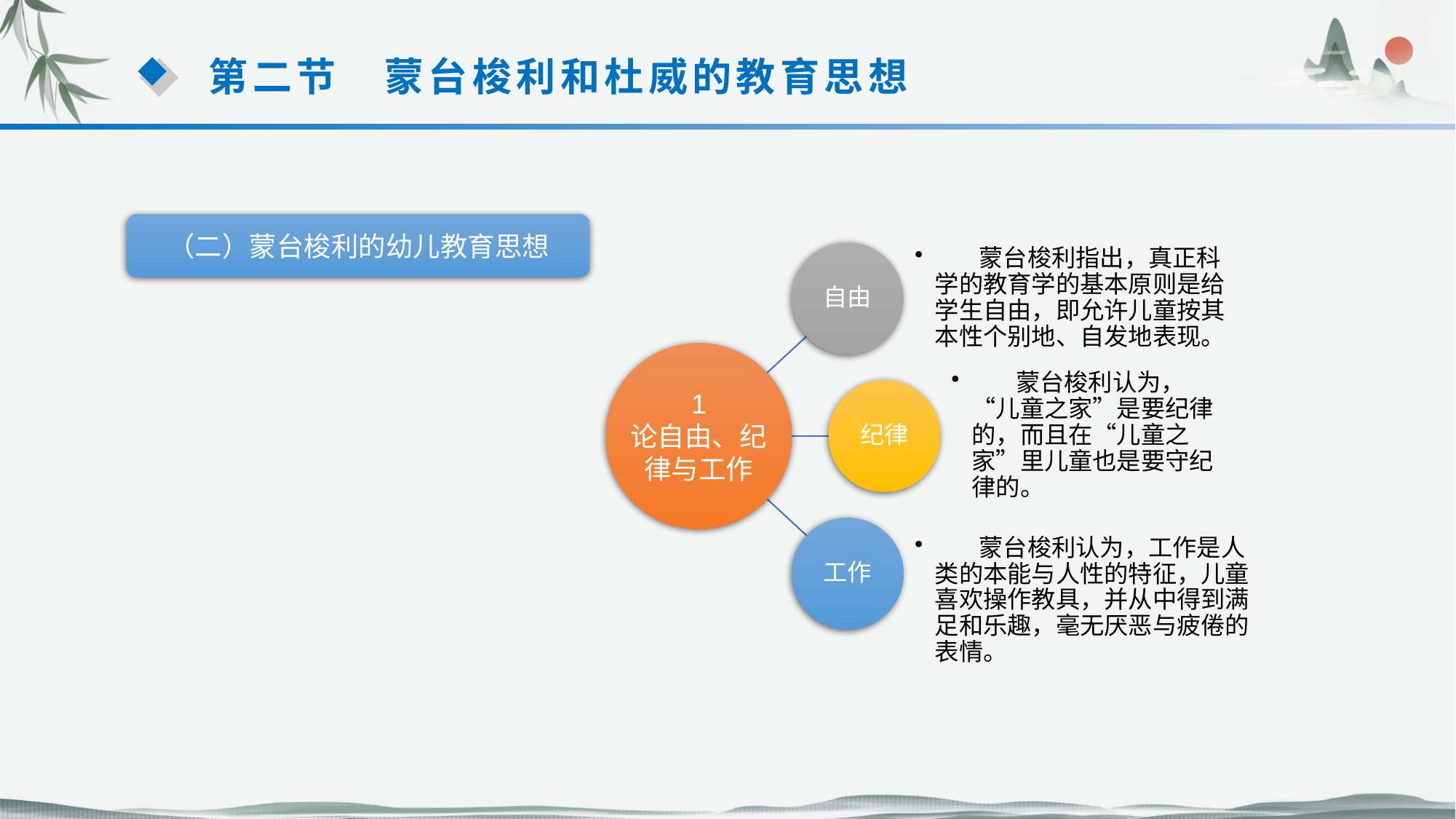

第二节　蒙台梭利和杜威的教育思想

（二）蒙台梭利的幼儿教育思想
自由

       蒙台梭利指出，真正科学的教育学的基本原则是给学生自由，即允许儿童按其本性个别地、自发地表现。
1
论自由、纪
律与工作
纪律

       蒙台梭利认为，“儿童之家”是要纪律的，而且在“儿童之家”里儿童也是要守纪律的。

工作
       蒙台梭利认为，工作是人类的本能与人性的特征，儿童喜欢操作教具，并从中得到满足和乐趣，毫无厌恶与疲倦的表情。